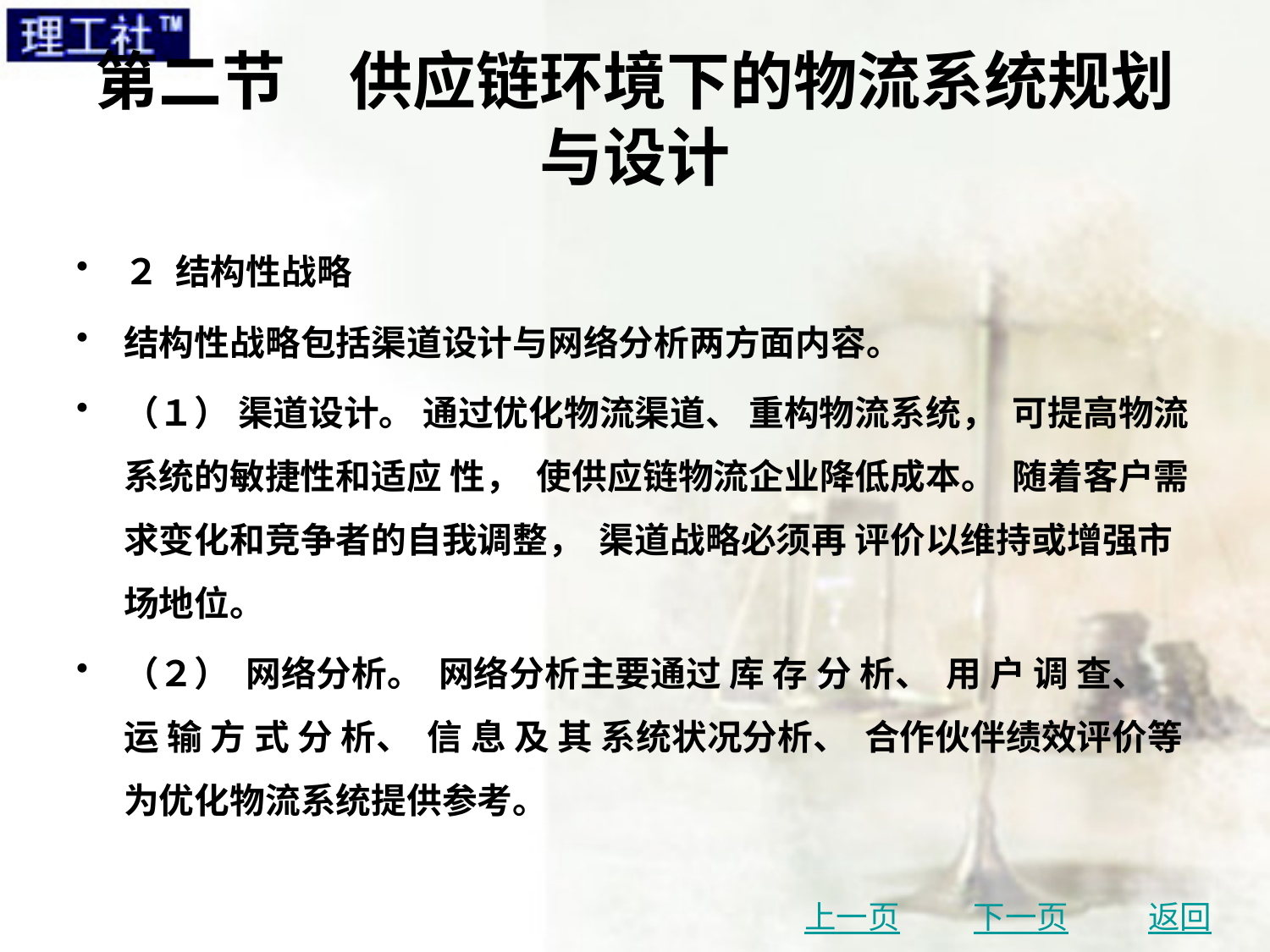

# 第二节　供应链环境下的物流系统规划与设计
２  结构性战略
结构性战略包括渠道设计与网络分析两方面内容。
（１） 渠道设计。 通过优化物流渠道、 重构物流系统，  可提高物流系统的敏捷性和适应 性，  使供应链物流企业降低成本。  随着客户需求变化和竞争者的自我调整，  渠道战略必须再 评价以维持或增强市场地位。
（２）  网络分析。  网络分析主要通过 库 存 分 析、  用 户 调 查、  运 输 方 式 分 析、  信 息 及 其 系统状况分析、  合作伙伴绩效评价等为优化物流系统提供参考。
上一页
下一页
返回